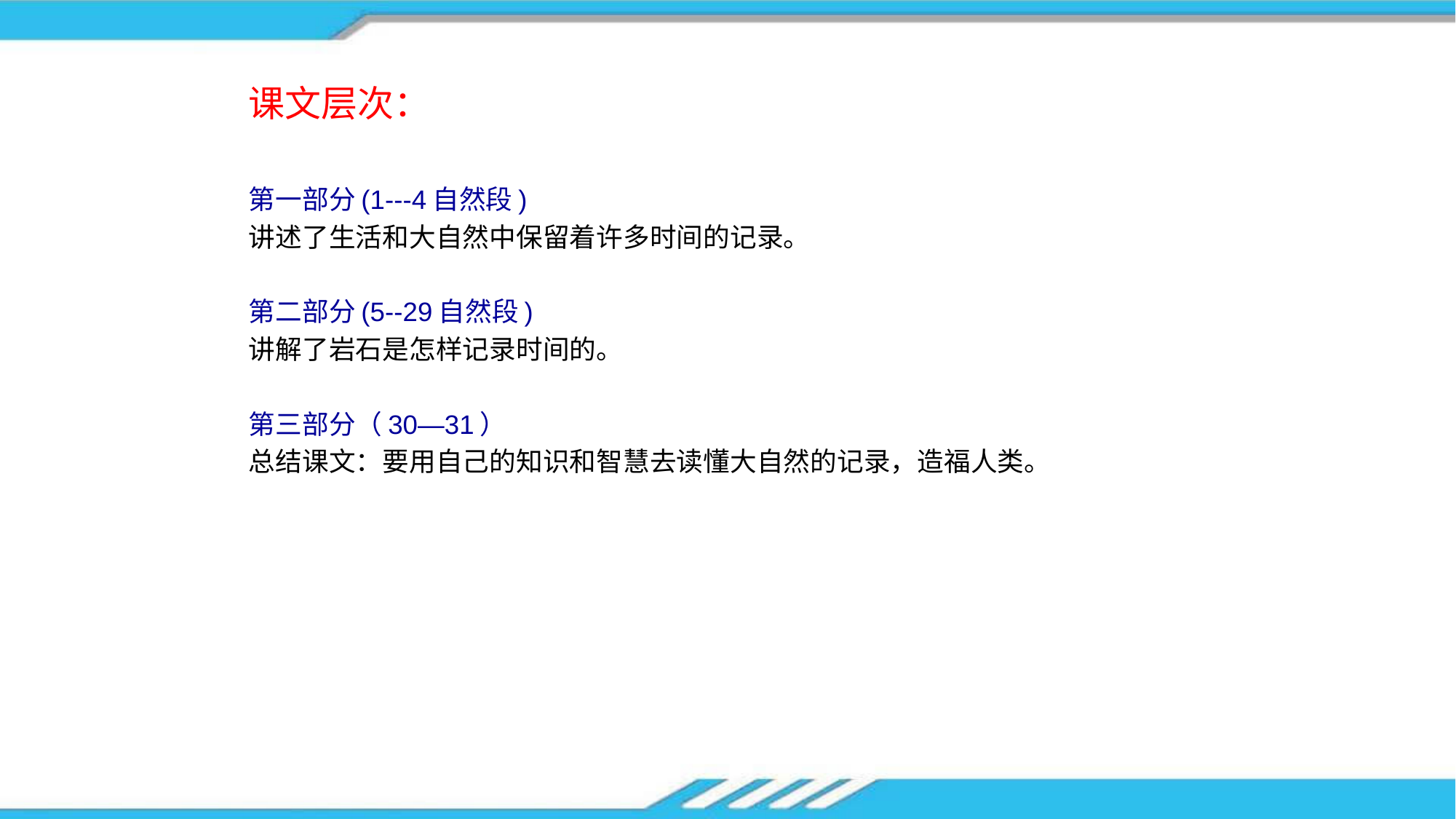

# 课文层次：
第一部分(1---4自然段)
讲述了生活和大自然中保留着许多时间的记录。

第二部分(5--29自然段)
讲解了岩石是怎样记录时间的。

第三部分（30—31）
总结课文：要用自己的知识和智慧去读懂大自然的记录，造福人类。